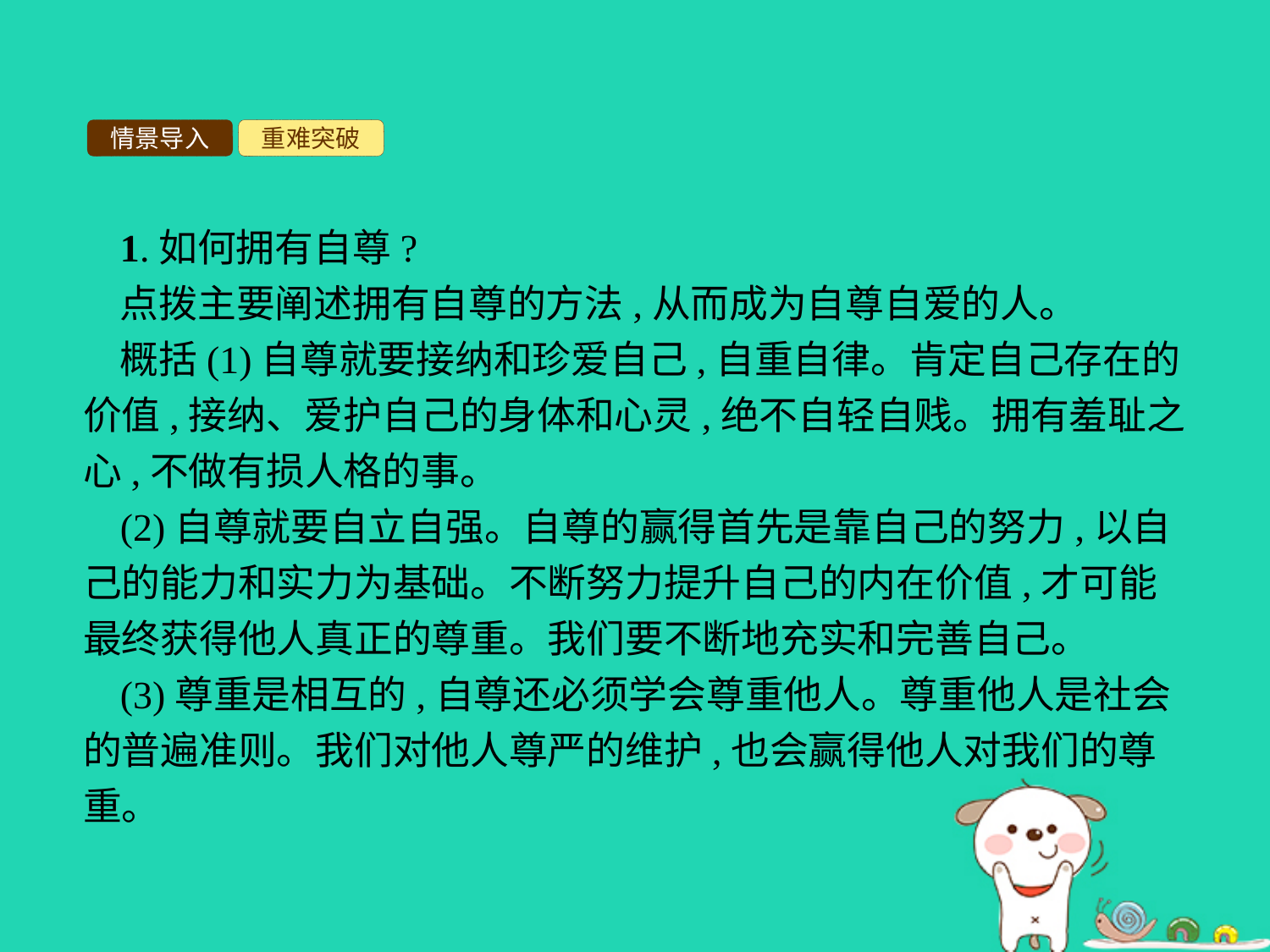

情景导入
重难突破
1.如何拥有自尊?
点拨主要阐述拥有自尊的方法,从而成为自尊自爱的人。
概括(1)自尊就要接纳和珍爱自己,自重自律。肯定自己存在的价值,接纳、爱护自己的身体和心灵,绝不自轻自贱。拥有羞耻之心,不做有损人格的事。
(2)自尊就要自立自强。自尊的赢得首先是靠自己的努力,以自己的能力和实力为基础。不断努力提升自己的内在价值,才可能最终获得他人真正的尊重。我们要不断地充实和完善自己。
(3)尊重是相互的,自尊还必须学会尊重他人。尊重他人是社会的普遍准则。我们对他人尊严的维护,也会赢得他人对我们的尊重。